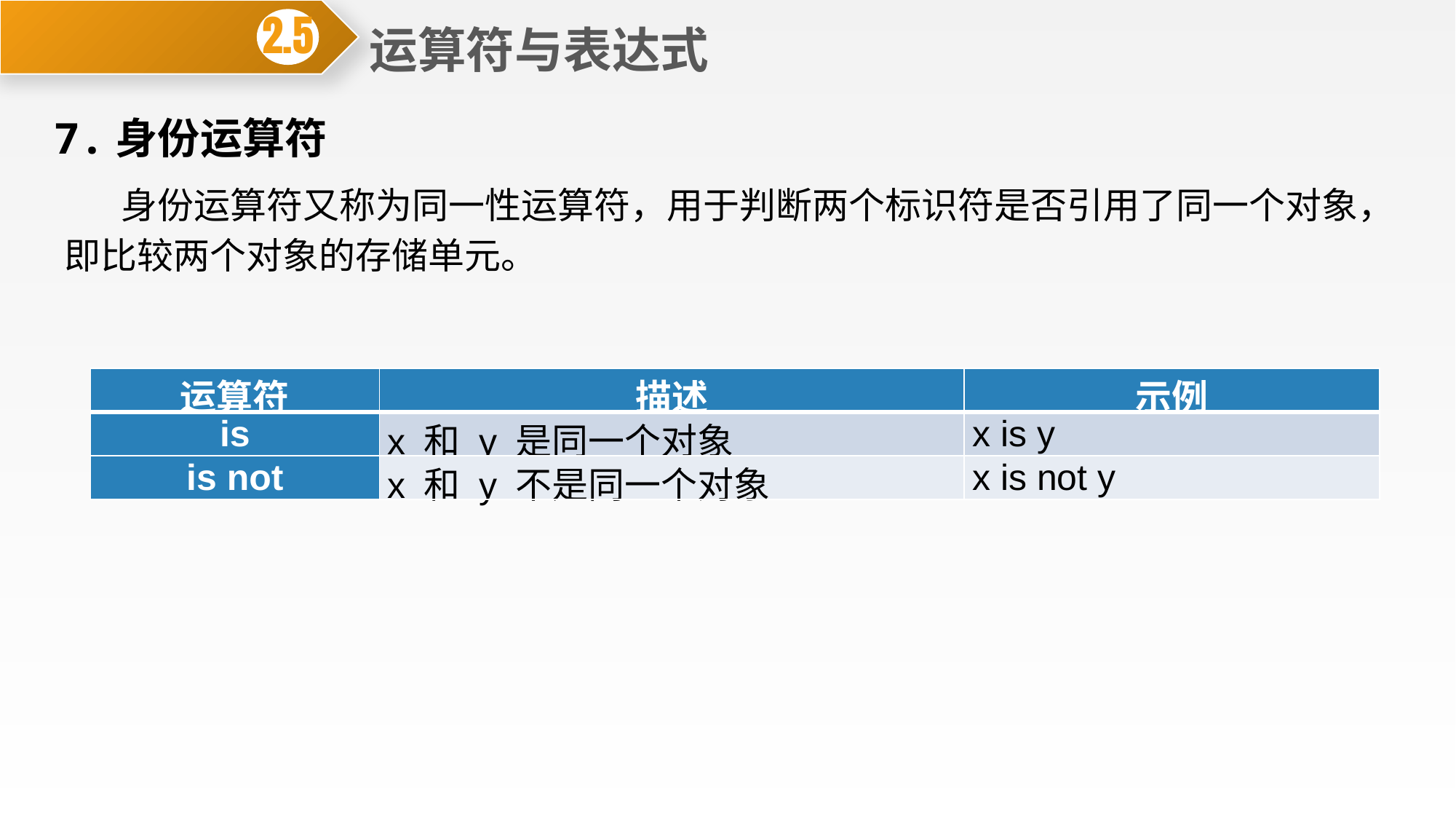

运算符与表达式
2.5
7.身份运算符
  身份运算符又称为同一性运算符，用于判断两个标识符是否引用了同一个对象，即比较两个对象的存储单元。
| 运算符 | 描述 | 示例 |
| --- | --- | --- |
| is | x 和 y 是同一个对象 | x is y |
| is not | x 和 y 不是同一个对象 | x is not y |